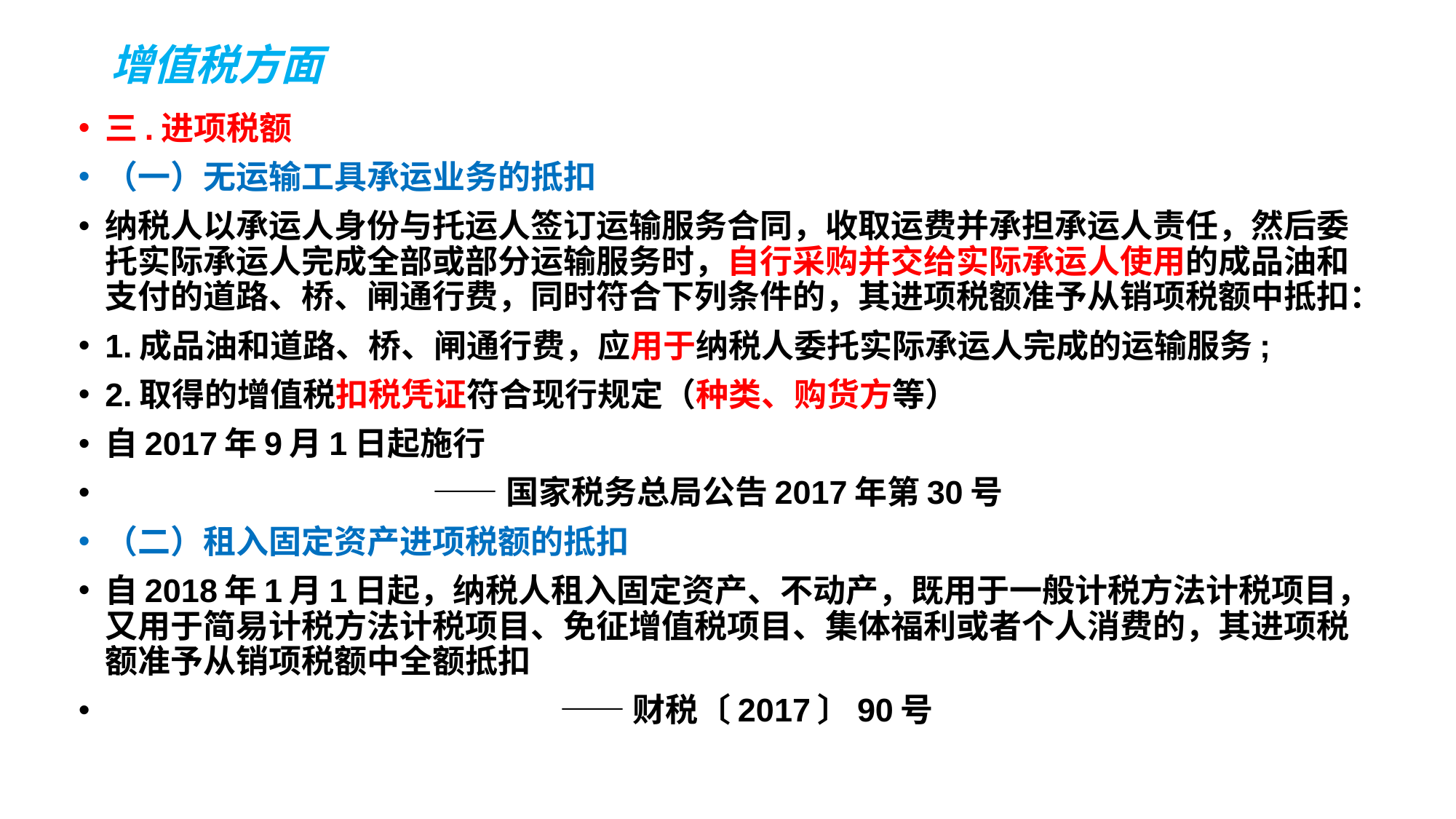

# 增值税方面
三.进项税额
（一）无运输工具承运业务的抵扣
纳税人以承运人身份与托运人签订运输服务合同，收取运费并承担承运人责任，然后委托实际承运人完成全部或部分运输服务时，自行采购并交给实际承运人使用的成品油和支付的道路、桥、闸通行费，同时符合下列条件的，其进项税额准予从销项税额中抵扣：
1.成品油和道路、桥、闸通行费，应用于纳税人委托实际承运人完成的运输服务;
2.取得的增值税扣税凭证符合现行规定（种类、购货方等）
自2017年9月1日起施行
                                            ——国家税务总局公告2017年第30号
（二）租入固定资产进项税额的抵扣
自2018年1月1日起，纳税人租入固定资产、不动产，既用于一般计税方法计税项目，又用于简易计税方法计税项目、免征增值税项目、集体福利或者个人消费的，其进项税额准予从销项税额中全额抵扣
                                                             ——财税〔2017〕90号